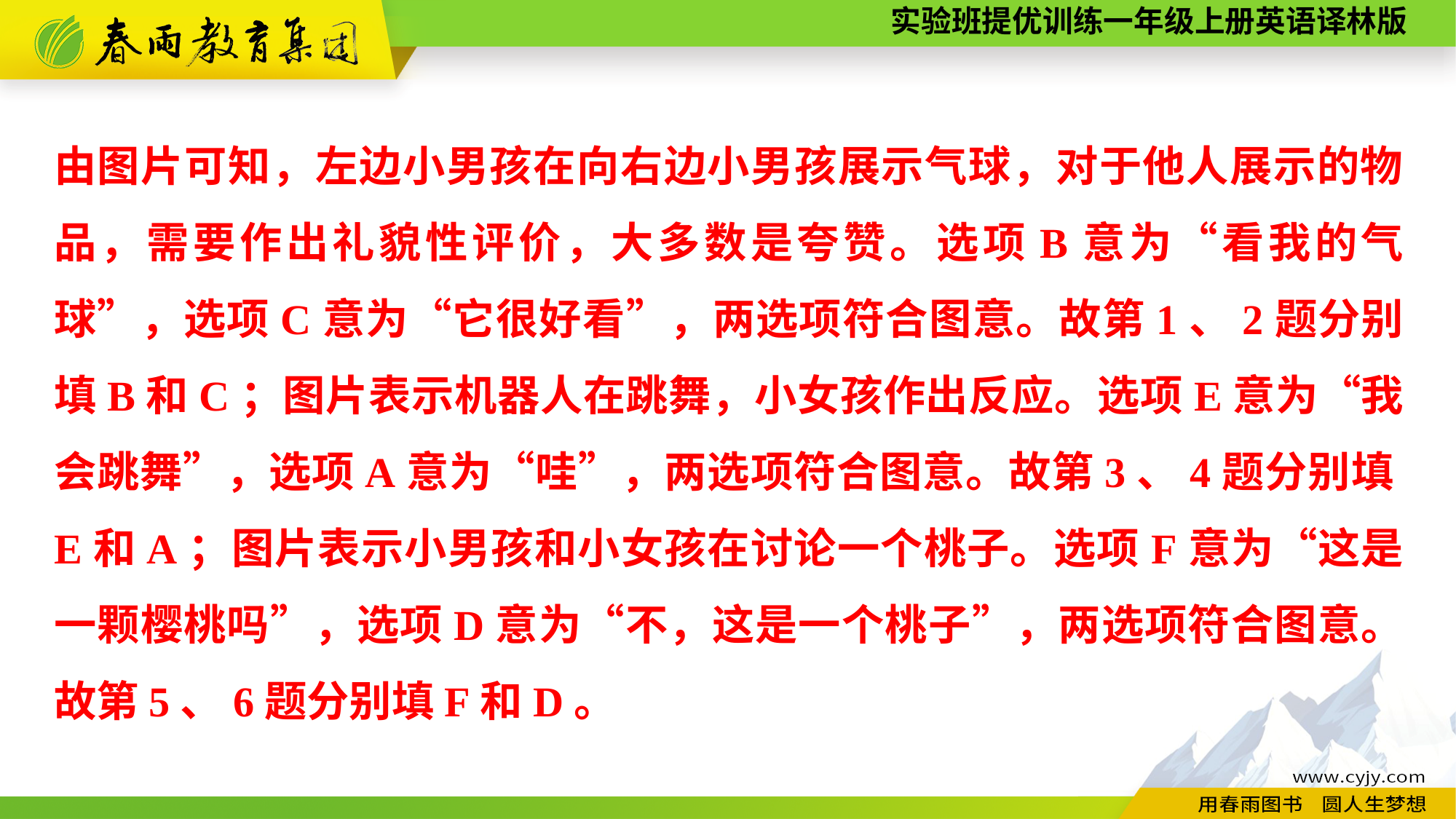

由图片可知，左边小男孩在向右边小男孩展示气球，对于他人展示的物品，需要作出礼貌性评价，大多数是夸赞。选项B意为“看我的气球”，选项C意为“它很好看”，两选项符合图意。故第1、2题分别填B和C；图片表示机器人在跳舞，小女孩作出反应。选项E意为“我会跳舞”，选项A意为“哇”，两选项符合图意。故第3、4题分别填E和A；图片表示小男孩和小女孩在讨论一个桃子。选项F意为“这是一颗樱桃吗”，选项D意为“不，这是一个桃子”，两选项符合图意。故第5、6题分别填F和D。